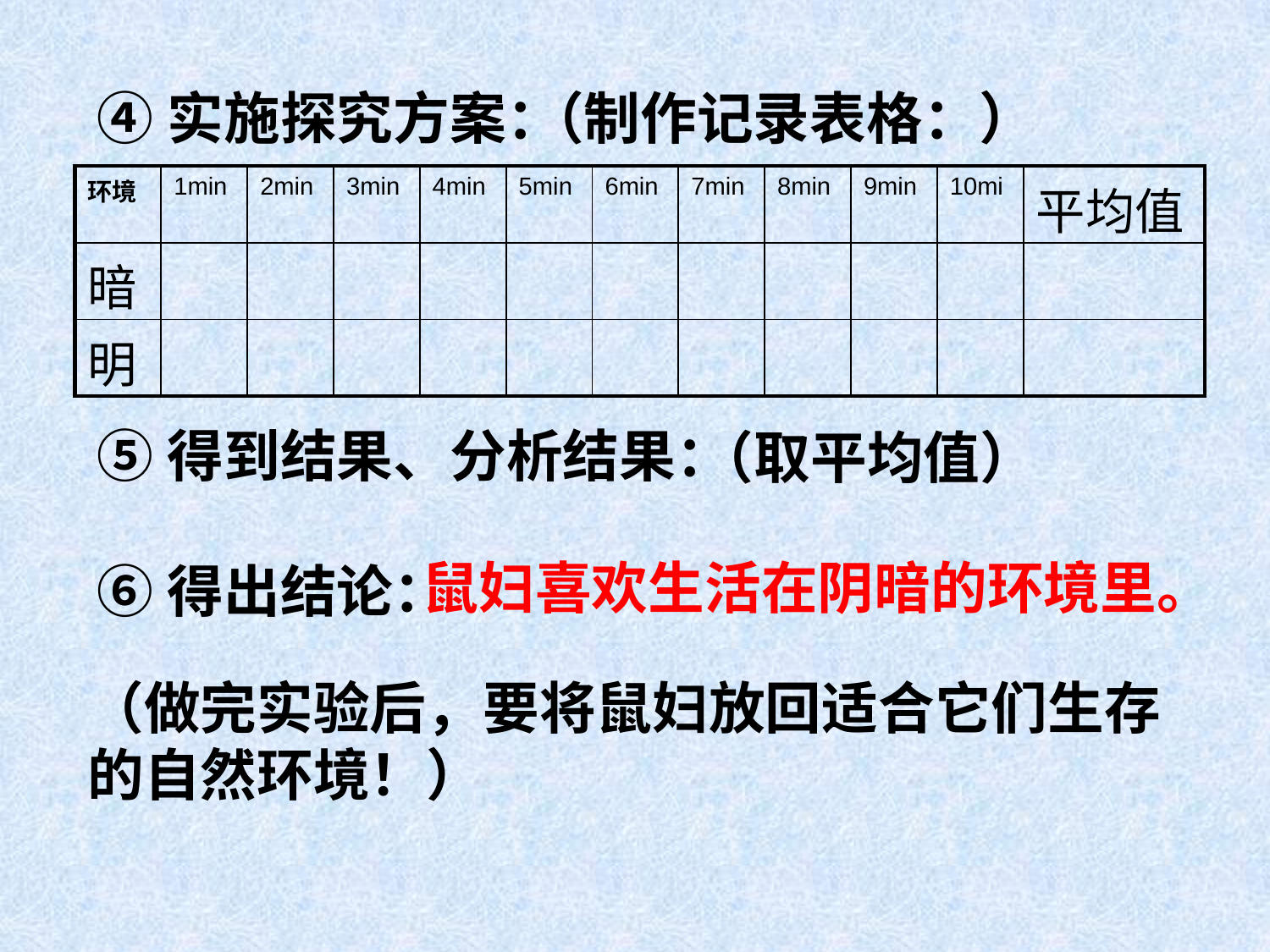

④实施探究方案：

⑤得到结果、分析结果：

⑥得出结论：
（制作记录表格：）
| 环境 | 1min | 2min | 3min | 4min | 5min | 6min | 7min | 8min | 9min | 10mi | 平均值 |
| --- | --- | --- | --- | --- | --- | --- | --- | --- | --- | --- | --- |
| 暗 |  |  |  |  |  |  |  |  |  |  |  |
| 明 |  |  |  |  |  |  |  |  |  |  |  |
（取平均值）
鼠妇喜欢生活在阴暗的环境里。
（做完实验后，要将鼠妇放回适合它们生存的自然环境！）